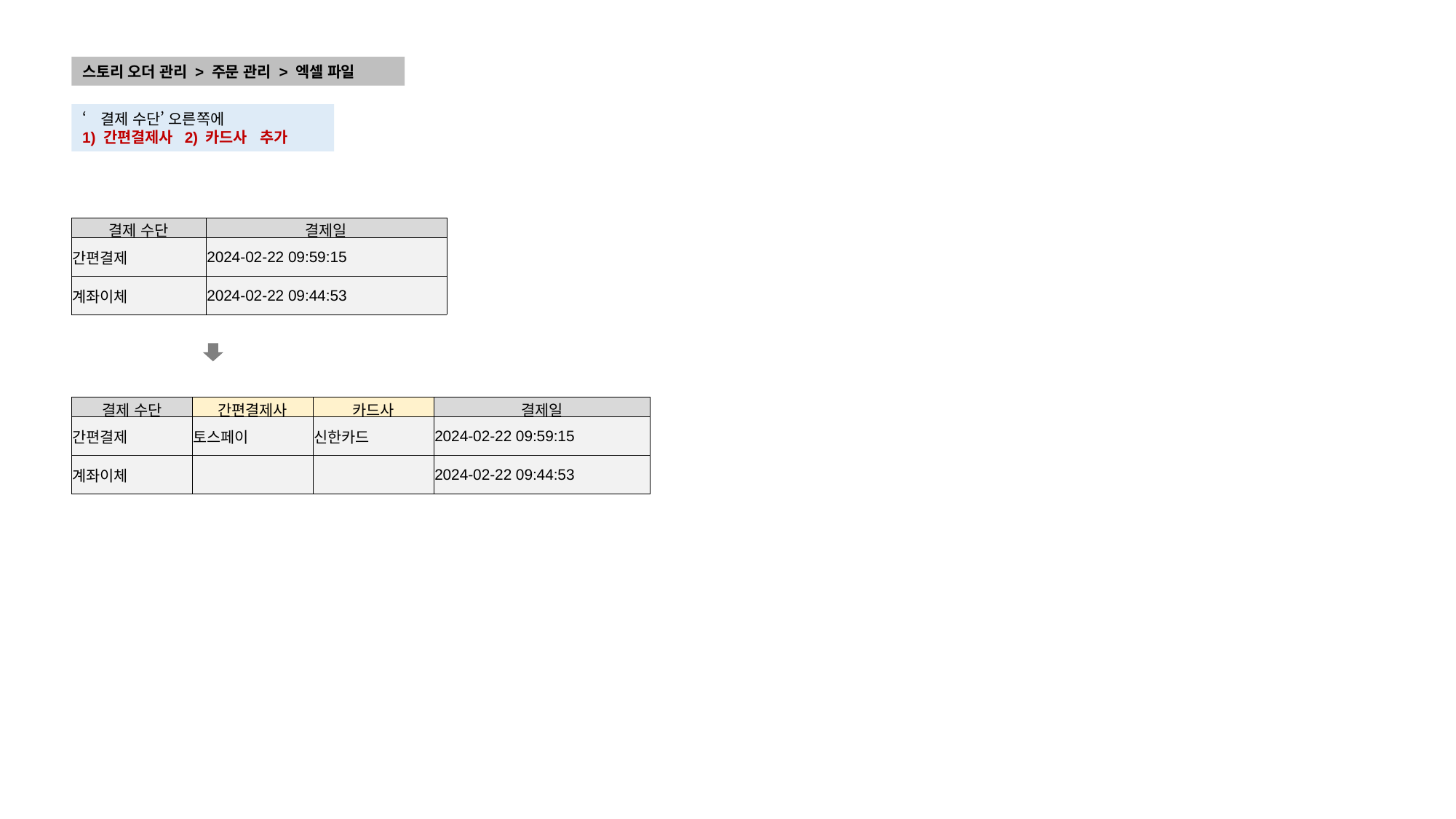

스토리 오더 관리 > 주문 관리 > 엑셀 파일
‘결제 수단’ 오른쪽에
1) 간편결제사  2) 카드사   추가
| 결제 수단 | 결제일 |
| --- | --- |
| 간편결제 | 2024-02-22 09:59:15 |
| 계좌이체 | 2024-02-22 09:44:53 |

| 결제 수단 | 간편결제사 | 카드사 | 결제일 |
| --- | --- | --- | --- |
| 간편결제 | 토스페이 | 신한카드 | 2024-02-22 09:59:15 |
| 계좌이체 |  |  | 2024-02-22 09:44:53 |